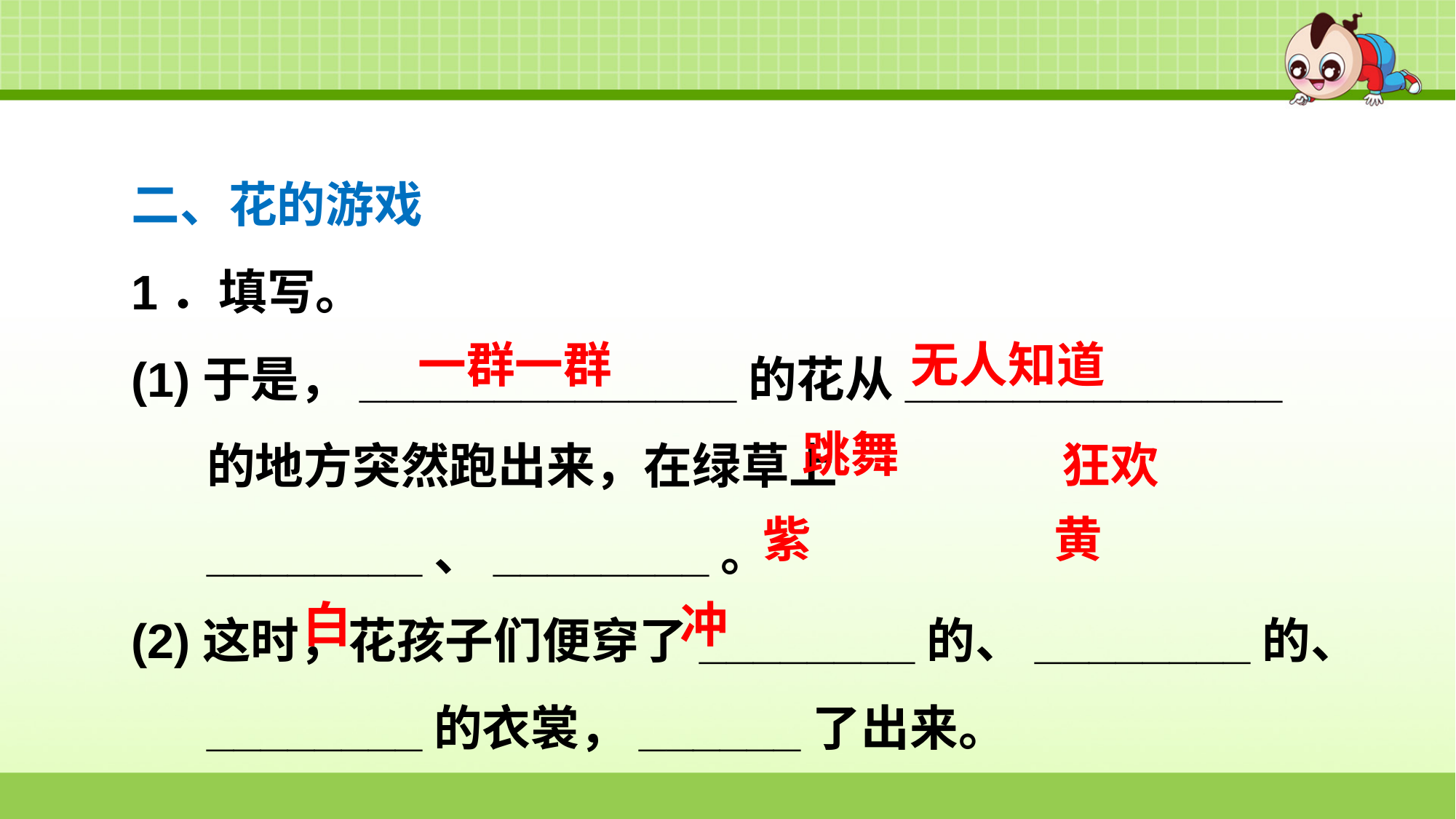

二、花的游戏
1．填写。
(1)于是，______________的花从______________的地方突然跑出来，在绿草上________、________。
(2)这时，花孩子们便穿了________的、________的、________的衣裳，______了出来。
一群一群
无人知道
狂欢
跳舞
紫
黄
白
冲